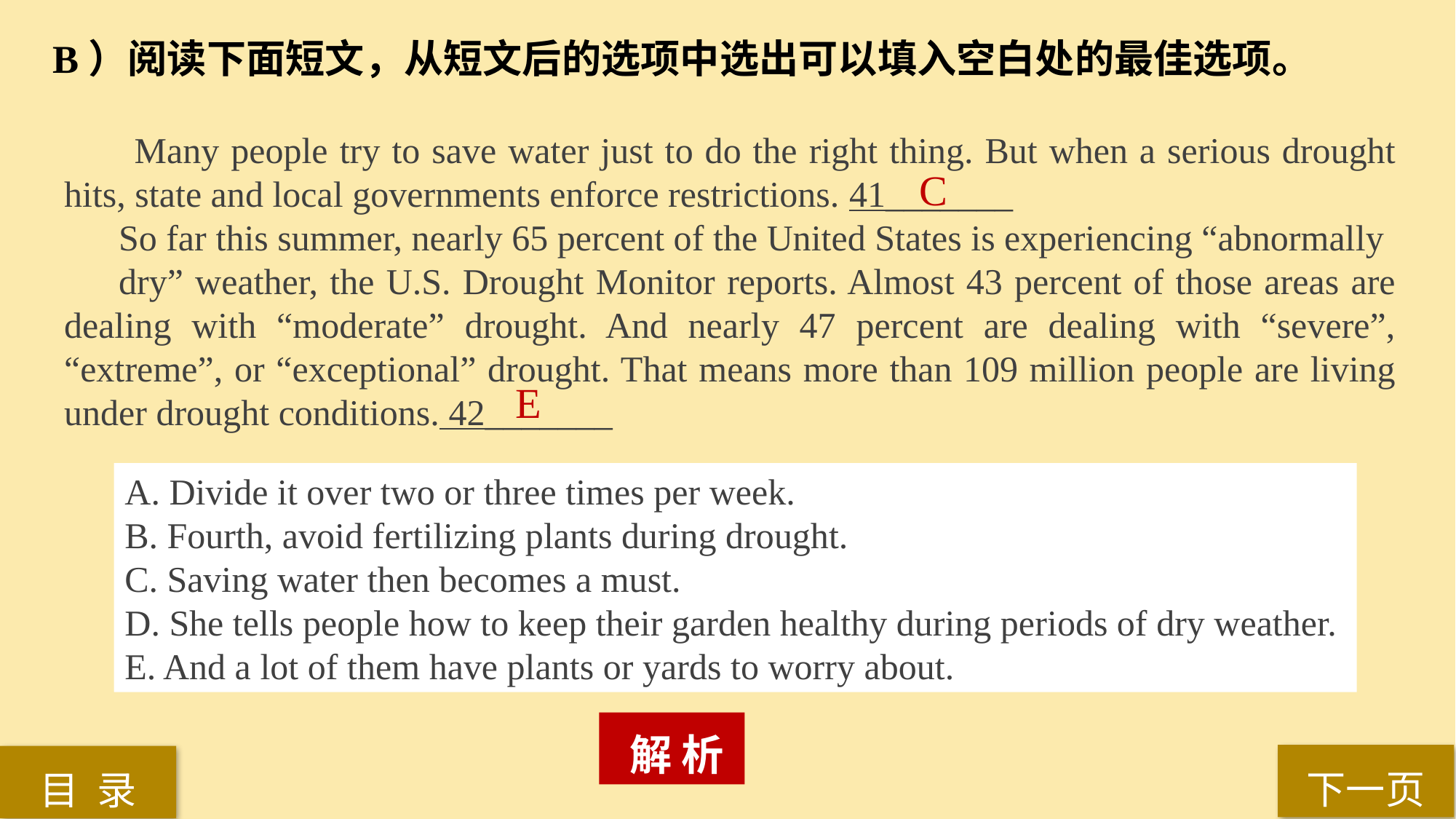

B）阅读下面短文，从短文后的选项中选出可以填入空白处的最佳选项。
      Many people try to save water just to do the right thing. But when a serious drought hits, state and local governments enforce restrictions. 41_______
So far this summer, nearly 65 percent of the United States is experiencing “abnormally
dry” weather, the U.S. Drought Monitor reports. Almost 43 percent of those areas are dealing with “moderate” drought. And nearly 47 percent are dealing with “severe”, “extreme”, or “exceptional” drought. That means more than 109 million people are living under drought conditions. 42_______
C
E
A. Divide it over two or three times per week.
B. Fourth, avoid fertilizing plants during drought.
C. Saving water then becomes a must.
D. She tells people how to keep their garden healthy during periods of dry weather.
E. And a lot of them have plants or yards to worry about.
 解 析